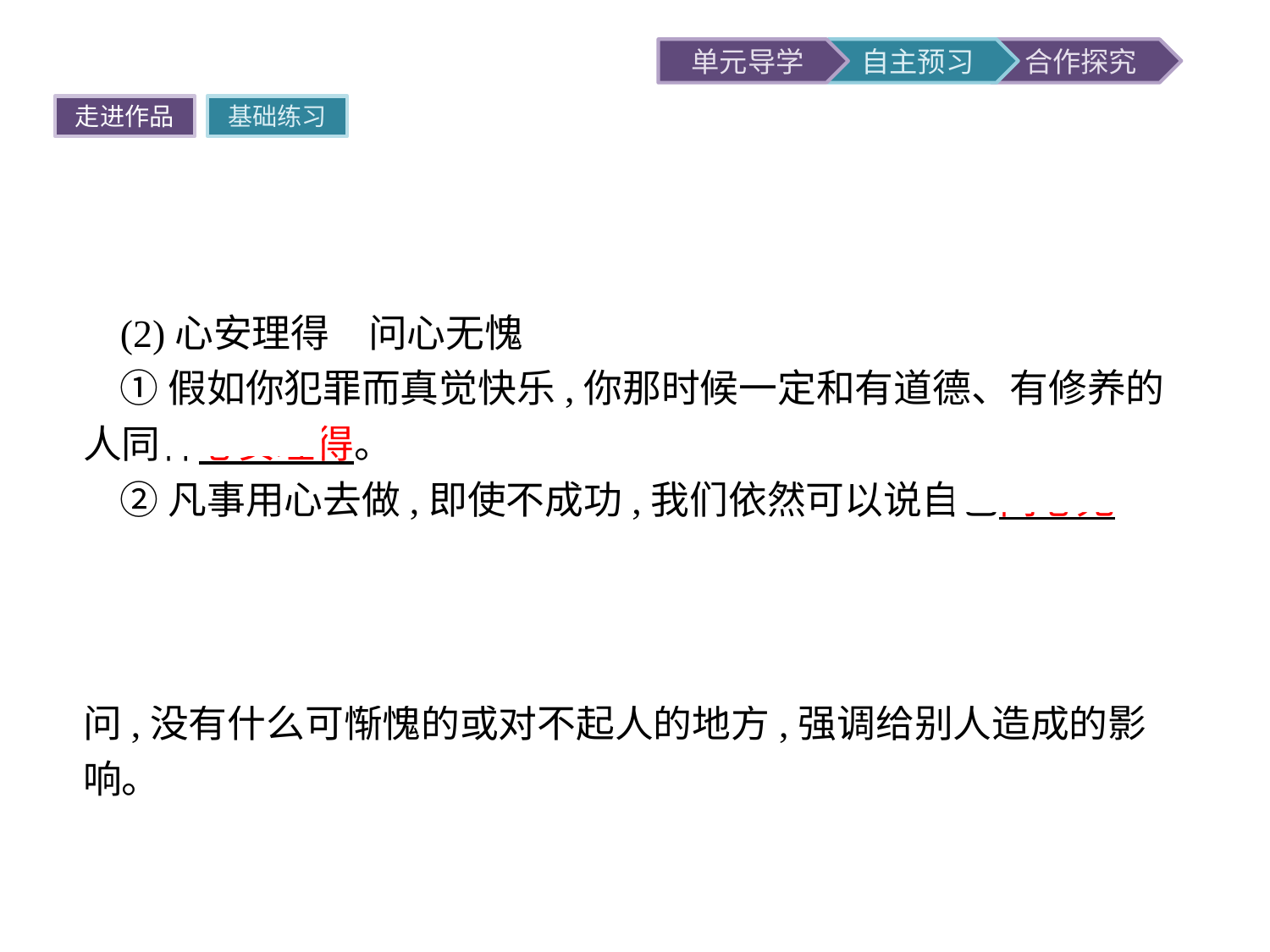

走进作品
基础练习
(2)心安理得　问心无愧
①假如你犯罪而真觉快乐,你那时候一定和有道德、有修养的人同样心安理得。
②凡事用心去做,即使不成功,我们依然可以说自己问心无愧。
提示二者都有认为所做之事是合理的意思。“心安理得”强调自以为做的事情合乎道理,心里很坦然。“问心无愧”指反躬自问,没有什么可惭愧的或对不起人的地方,强调给别人造成的影响。